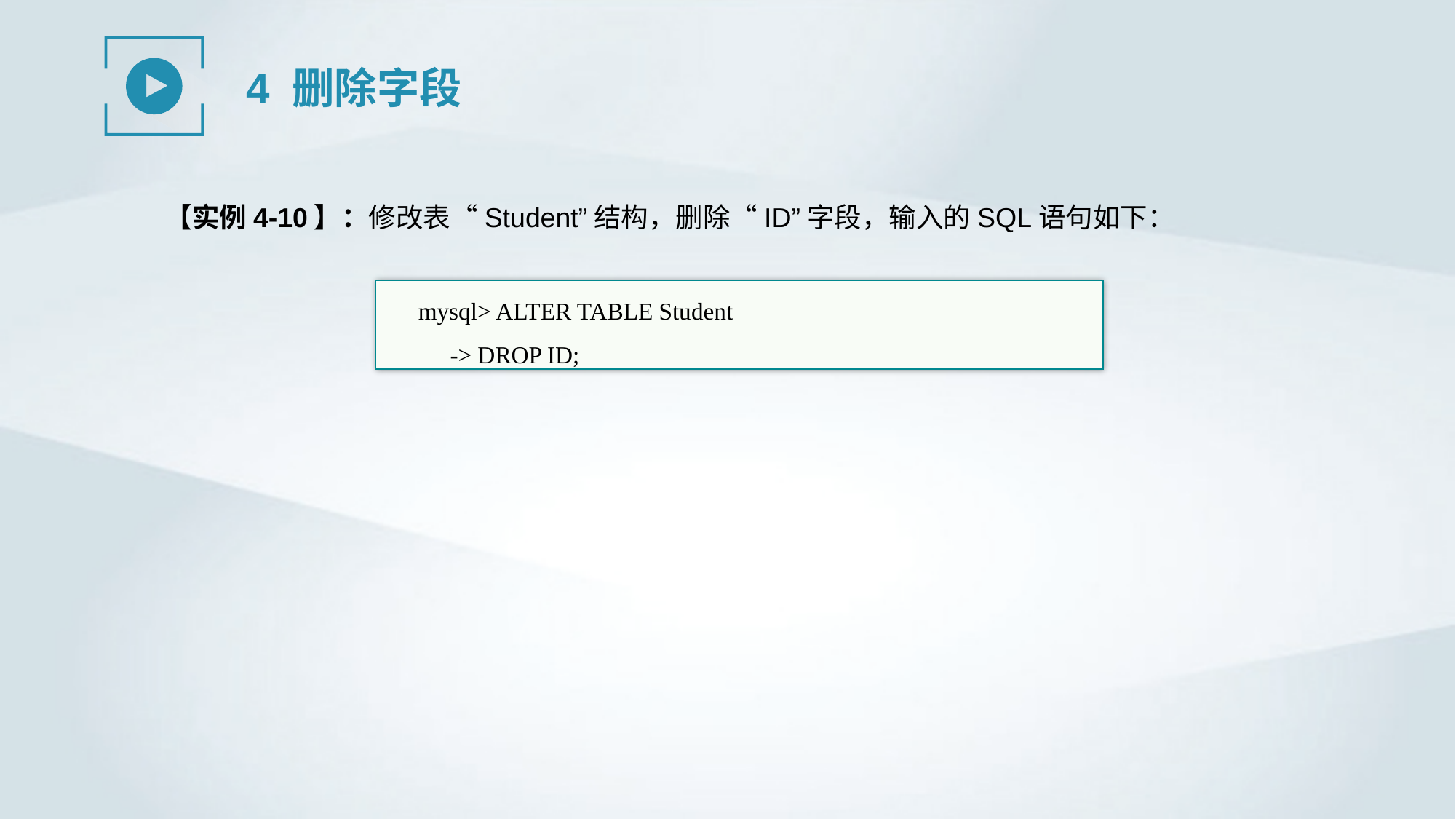

4 删除字段
【实例4-10】：修改表“Student”结构，删除“ID”字段，输入的SQL语句如下：
mysql> ALTER TABLE Student
-> DROP ID;